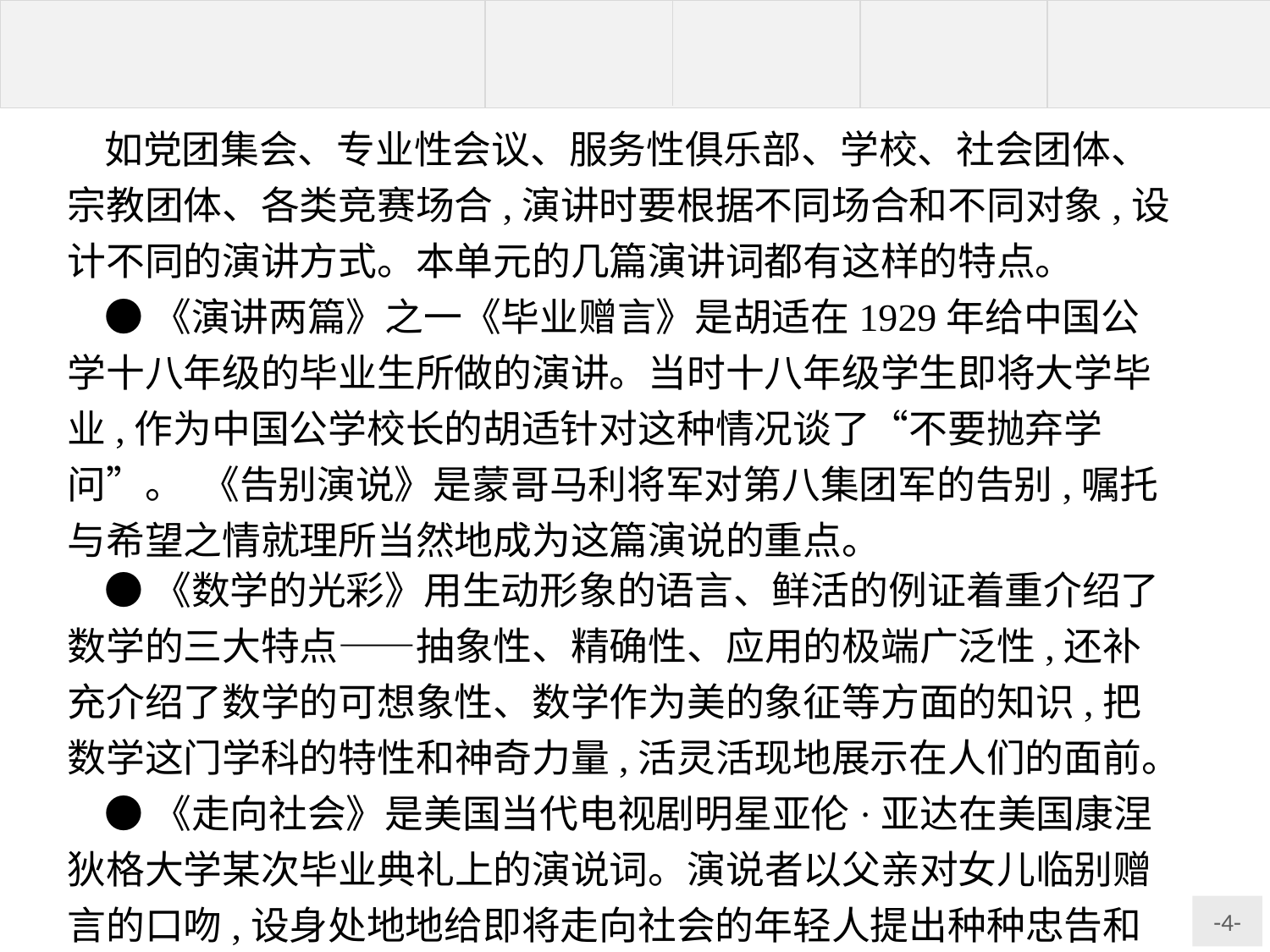

如党团集会、专业性会议、服务性俱乐部、学校、社会团体、宗教团体、各类竞赛场合,演讲时要根据不同场合和不同对象,设计不同的演讲方式。本单元的几篇演讲词都有这样的特点。
●《演讲两篇》之一《毕业赠言》是胡适在1929年给中国公学十八年级的毕业生所做的演讲。当时十八年级学生即将大学毕业,作为中国公学校长的胡适针对这种情况谈了“不要抛弃学问”。  《告别演说》是蒙哥马利将军对第八集团军的告别,嘱托与希望之情就理所当然地成为这篇演说的重点。
●《数学的光彩》用生动形象的语言、鲜活的例证着重介绍了数学的三大特点——抽象性、精确性、应用的极端广泛性,还补充介绍了数学的可想象性、数学作为美的象征等方面的知识,把数学这门学科的特性和神奇力量,活灵活现地展示在人们的面前。
●《走向社会》是美国当代电视剧明星亚伦·亚达在美国康涅狄格大学某次毕业典礼上的演说词。演说者以父亲对女儿临别赠言的口吻,设身处地地给即将走向社会的年轻人提出种种忠告和建议。